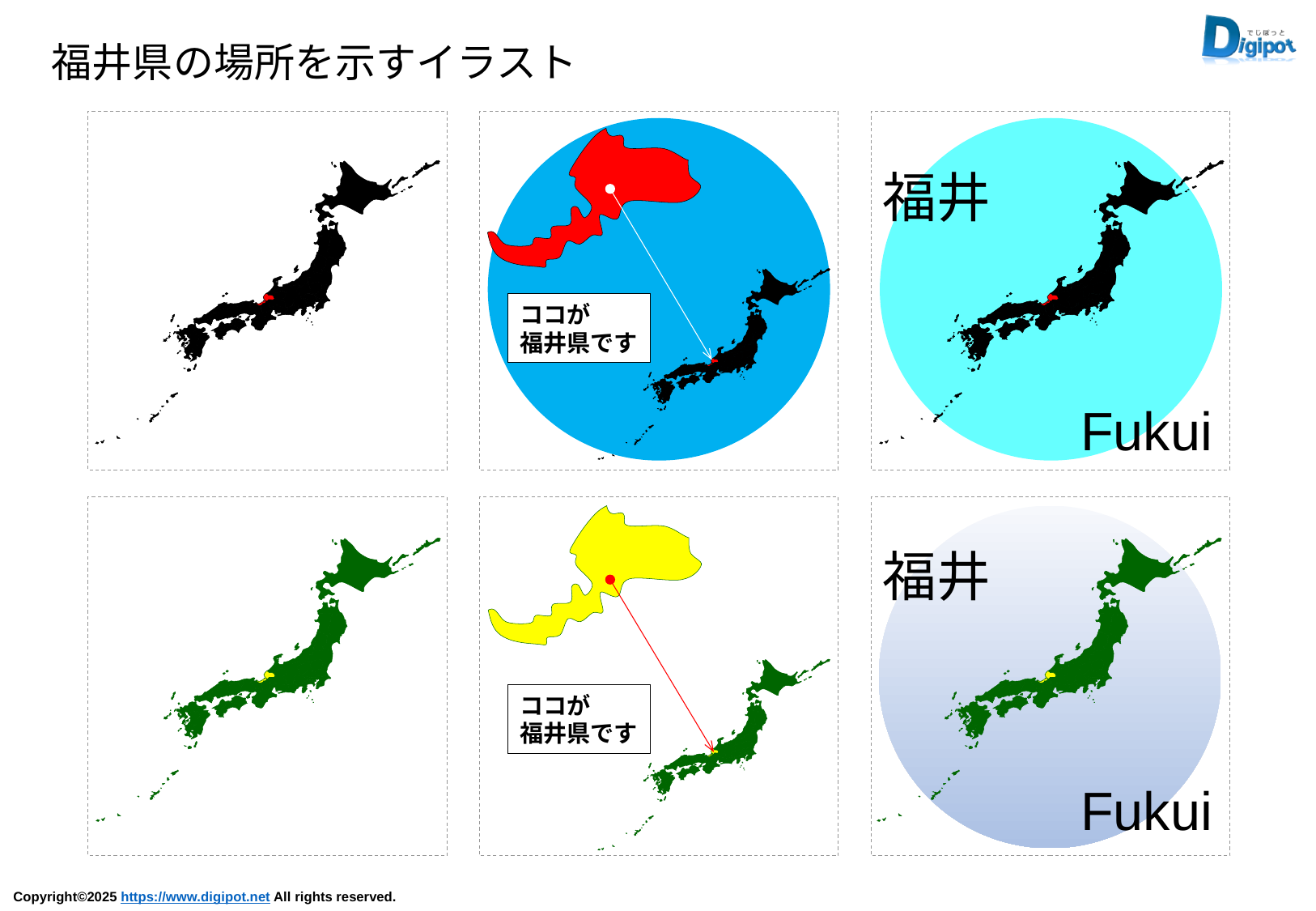

福井県の場所を示すイラスト

ココが
福井県です

福井

Fukui

ココが
福井県です

福井

Fukui